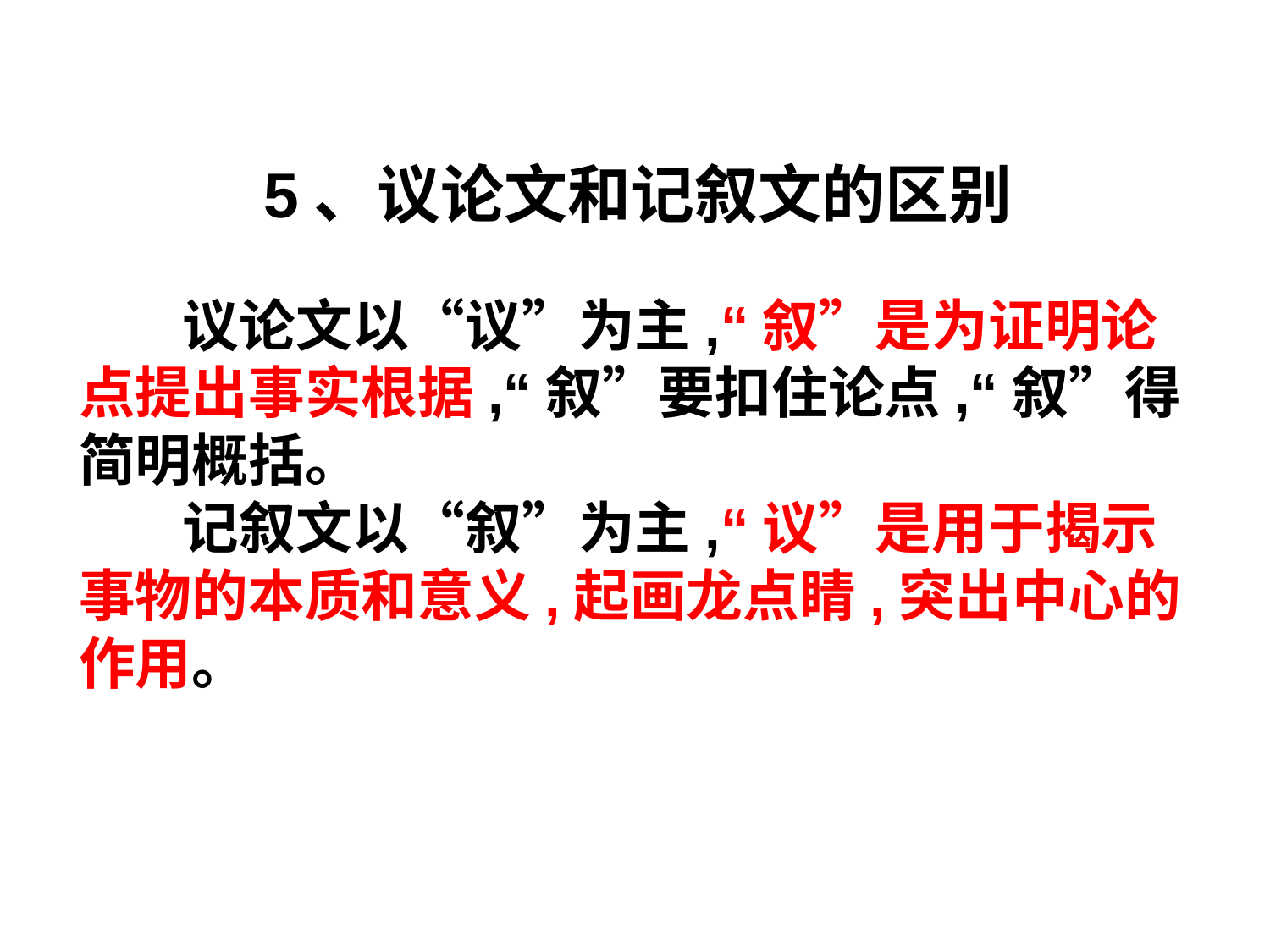

# 5、议论文和记叙文的区别
       议论文以“议”为主,“叙”是为证明论点提出事实根据,“叙”要扣住论点,“叙”得简明概括。
       记叙文以“叙”为主,“议”是用于揭示事物的本质和意义,起画龙点睛,突出中心的作用。